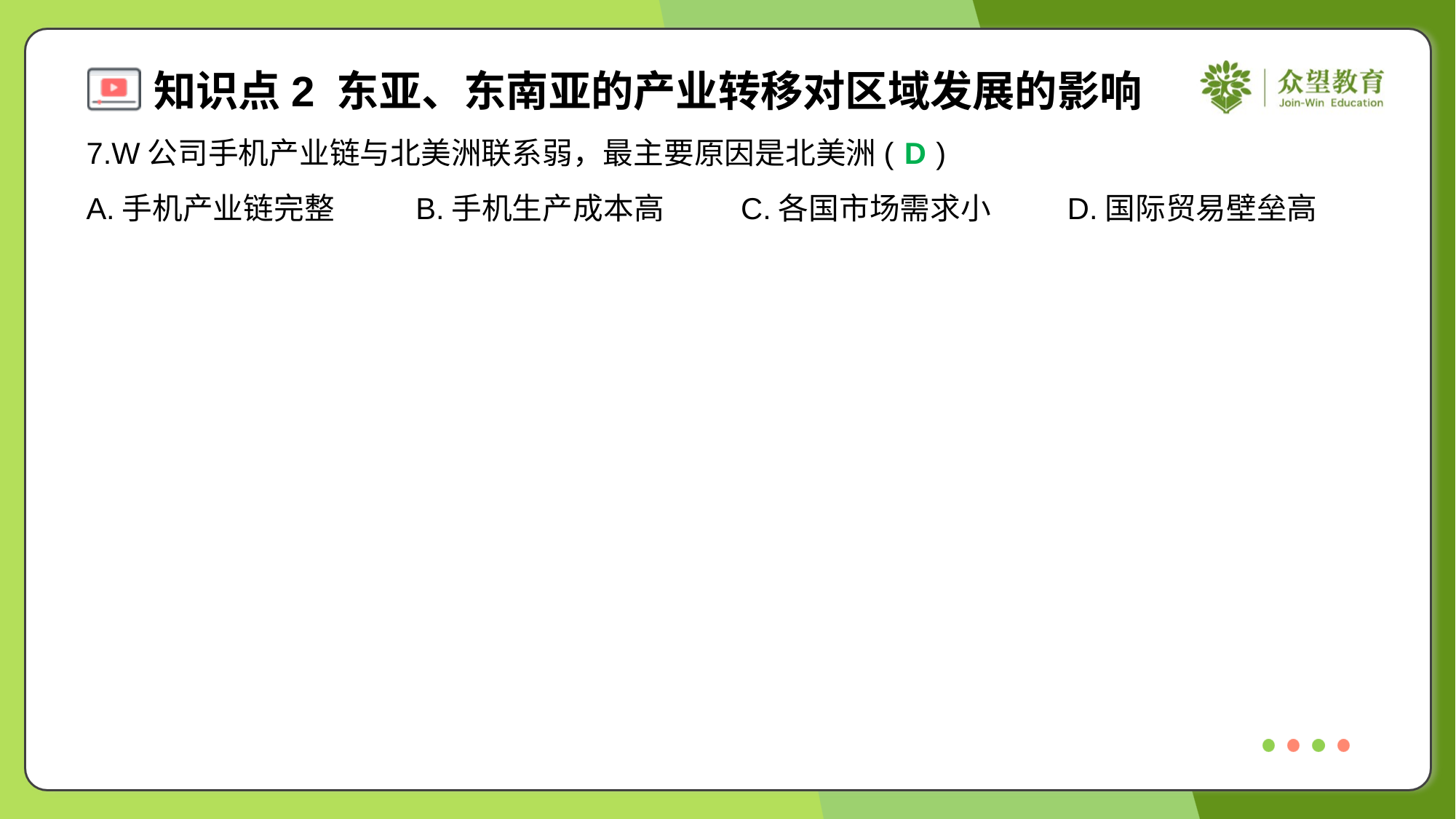

7.W公司手机产业链与北美洲联系弱，最主要原因是北美洲(     )
D
A.手机产业链完整	B.手机生产成本高	C.各国市场需求小	D.国际贸易壁垒高